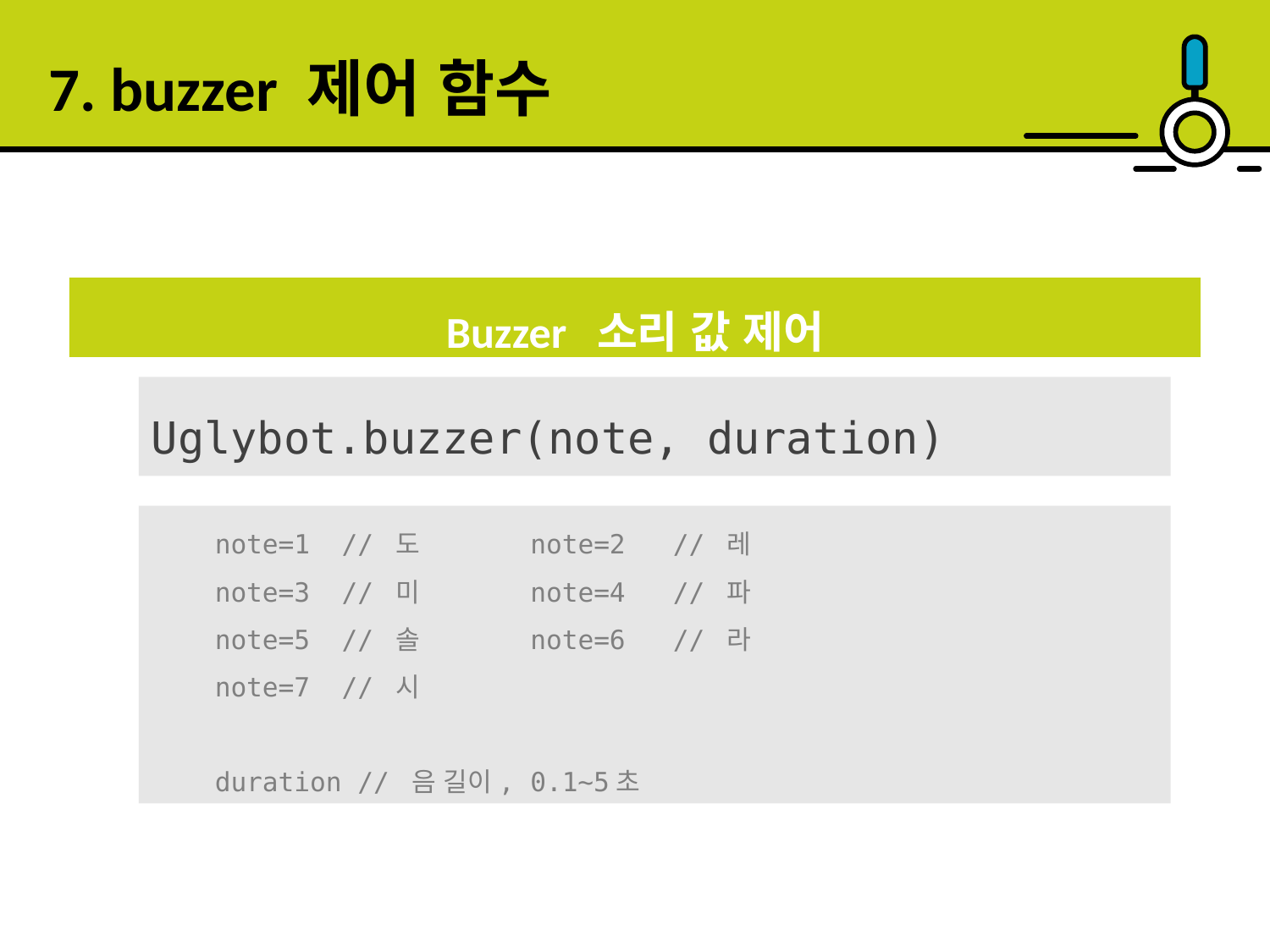

7. buzzer 제어 함수
Buzzer  소리 값 제어
Uglybot.buzzer(note, duration)
    note=1  // 도              note=2   // 레
    note=3  // 미              note=4   // 파
    note=5  // 솔              note=6   // 라
    note=7  // 시

    duration // 음 길이, 0.1~5초